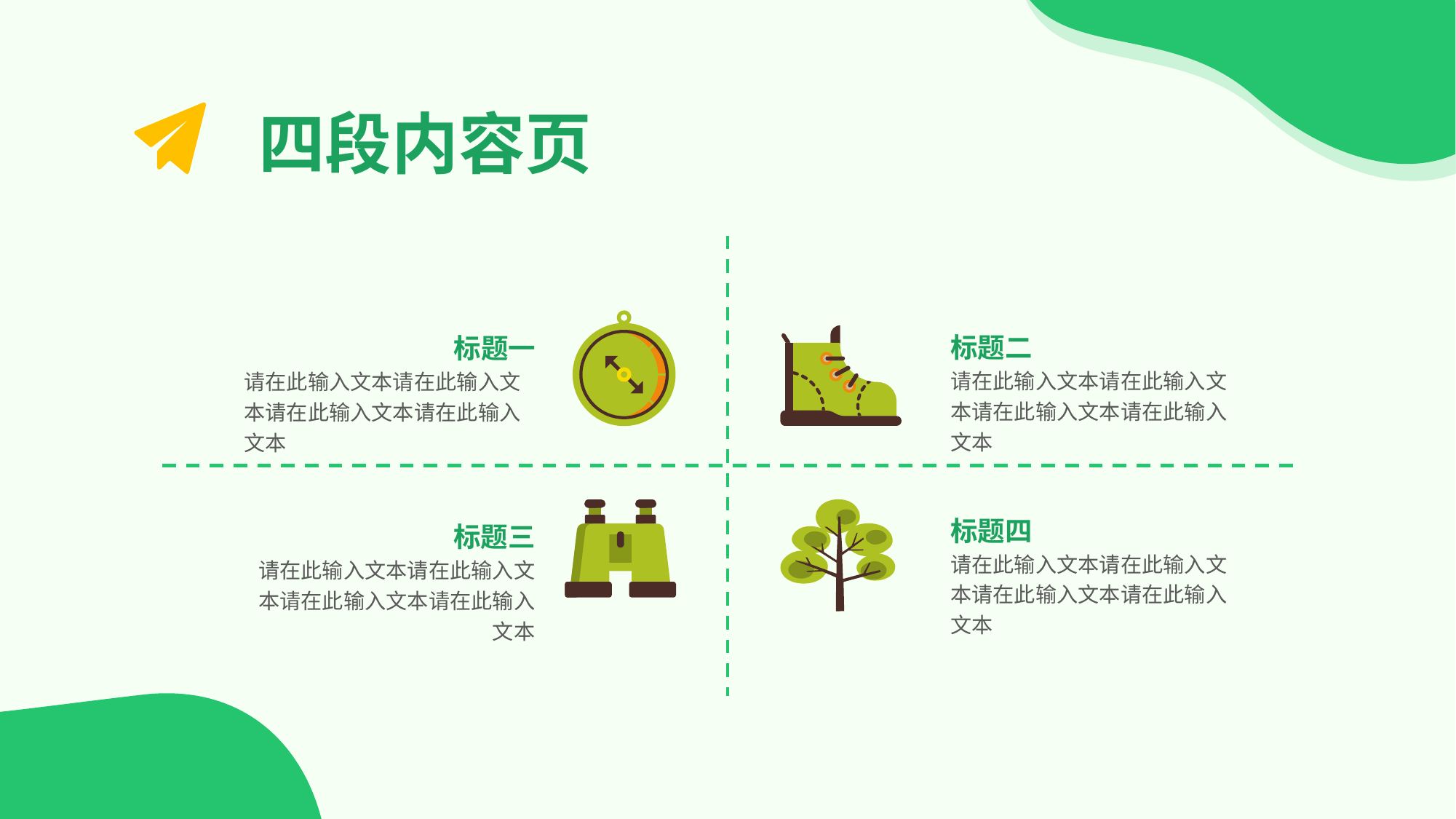

四段内容页

标题二
请在此输入文本请在此输入文本请在此输入文本请在此输入文本
标题一
请在此输入文本请在此输入文本请在此输入文本请在此输入文本

标题四
请在此输入文本请在此输入文本请在此输入文本请在此输入文本
标题三
请在此输入文本请在此输入文本请在此输入文本请在此输入文本